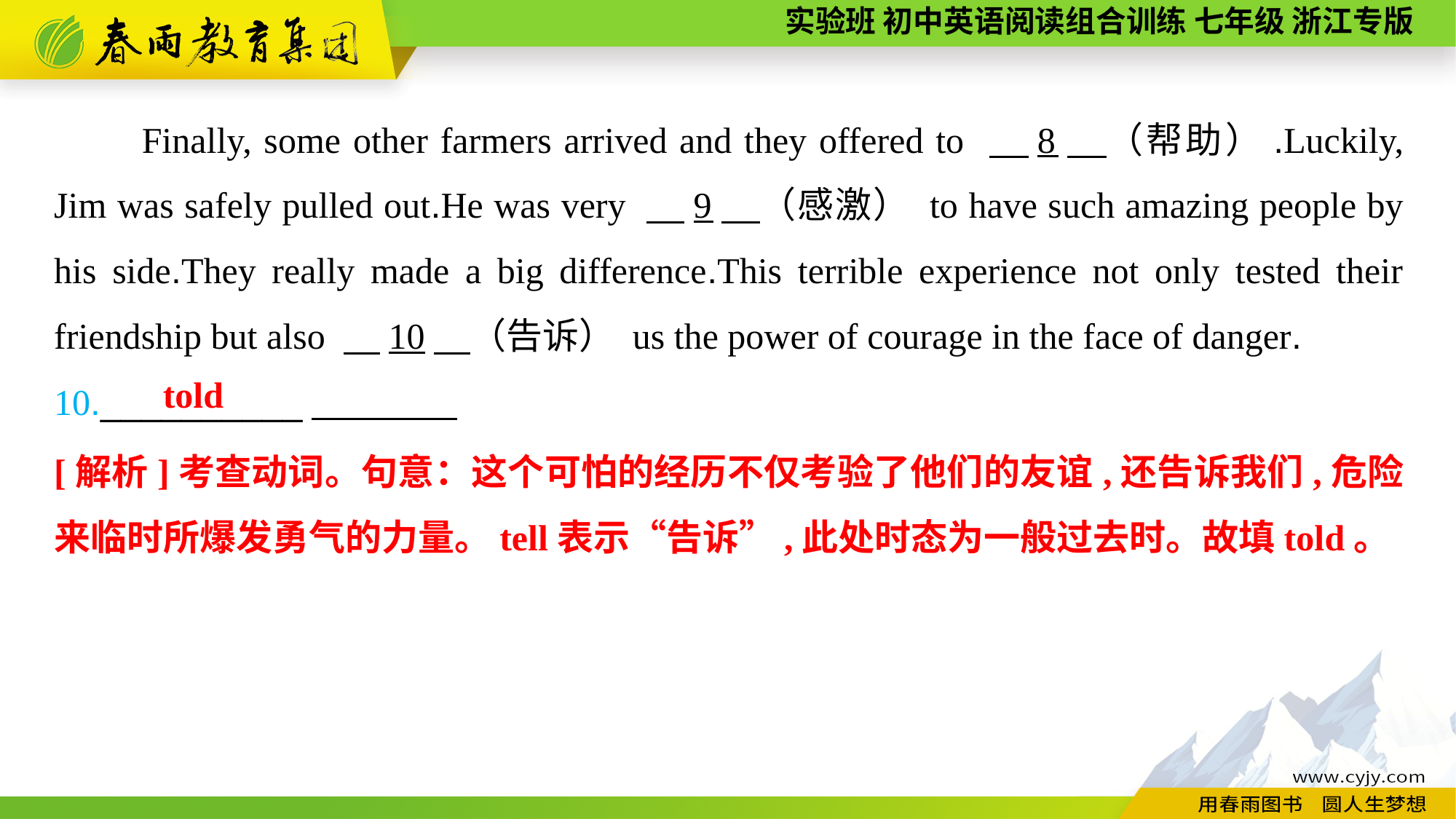

Finally, some other farmers arrived and they offered to 　8　（帮助）.Luckily, Jim was safely pulled out.He was very 　9　（感激） to have such amazing people by his side.They really made a big difference.This terrible experience not only tested their friendship but also 　10　（告诉） us the power of courage in the face of danger.
10.__________
told
[解析]考查动词。句意：这个可怕的经历不仅考验了他们的友谊,还告诉我们,危险来临时所爆发勇气的力量。tell表示“告诉”,此处时态为一般过去时。故填told。